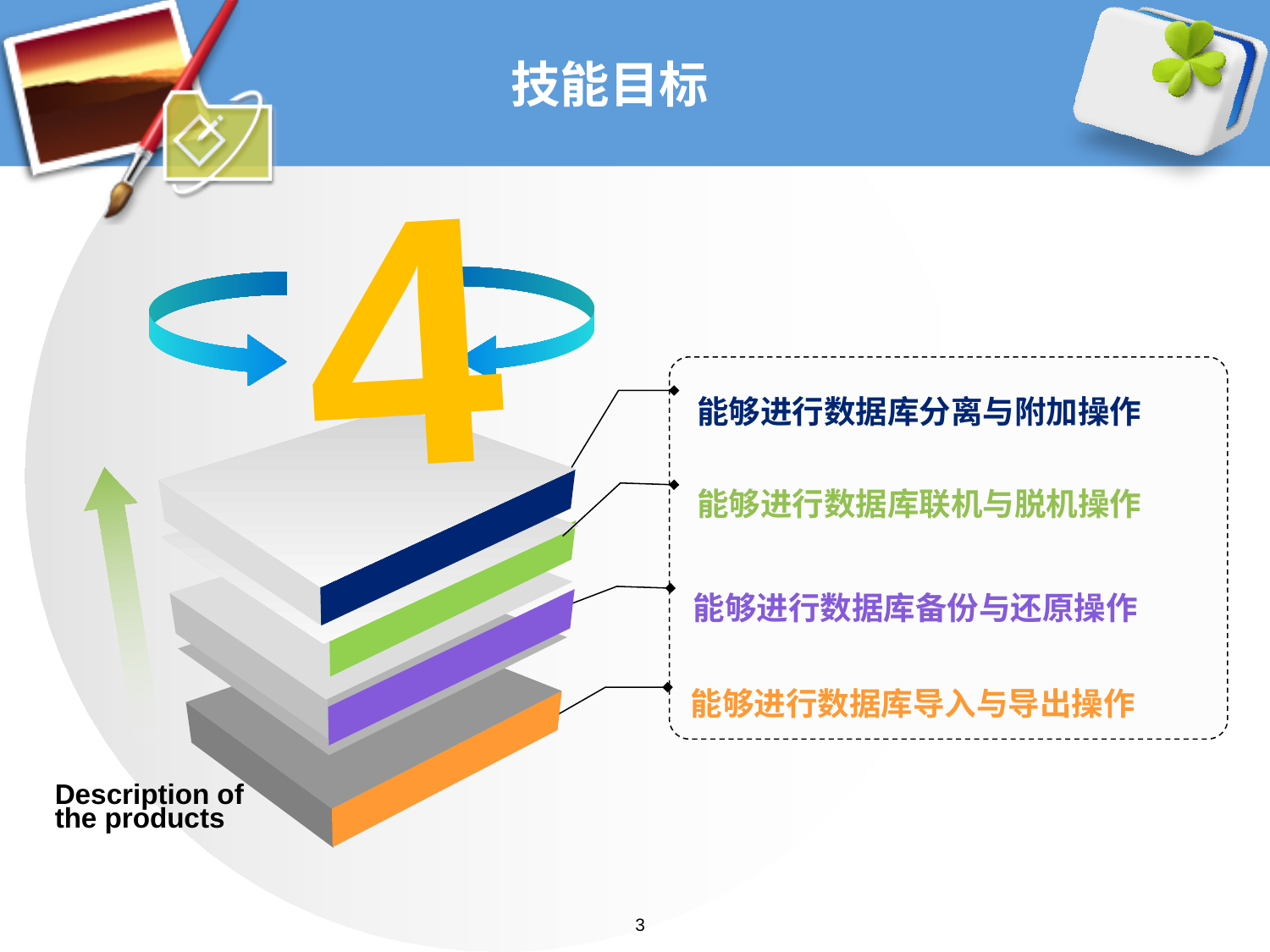

# 技能目标
4

能够进行数据库分离与附加操作

能够进行数据库联机与脱机操作
能够进行数据库备份与还原操作
能够进行数据库导入与导出操作
Description of the products
3